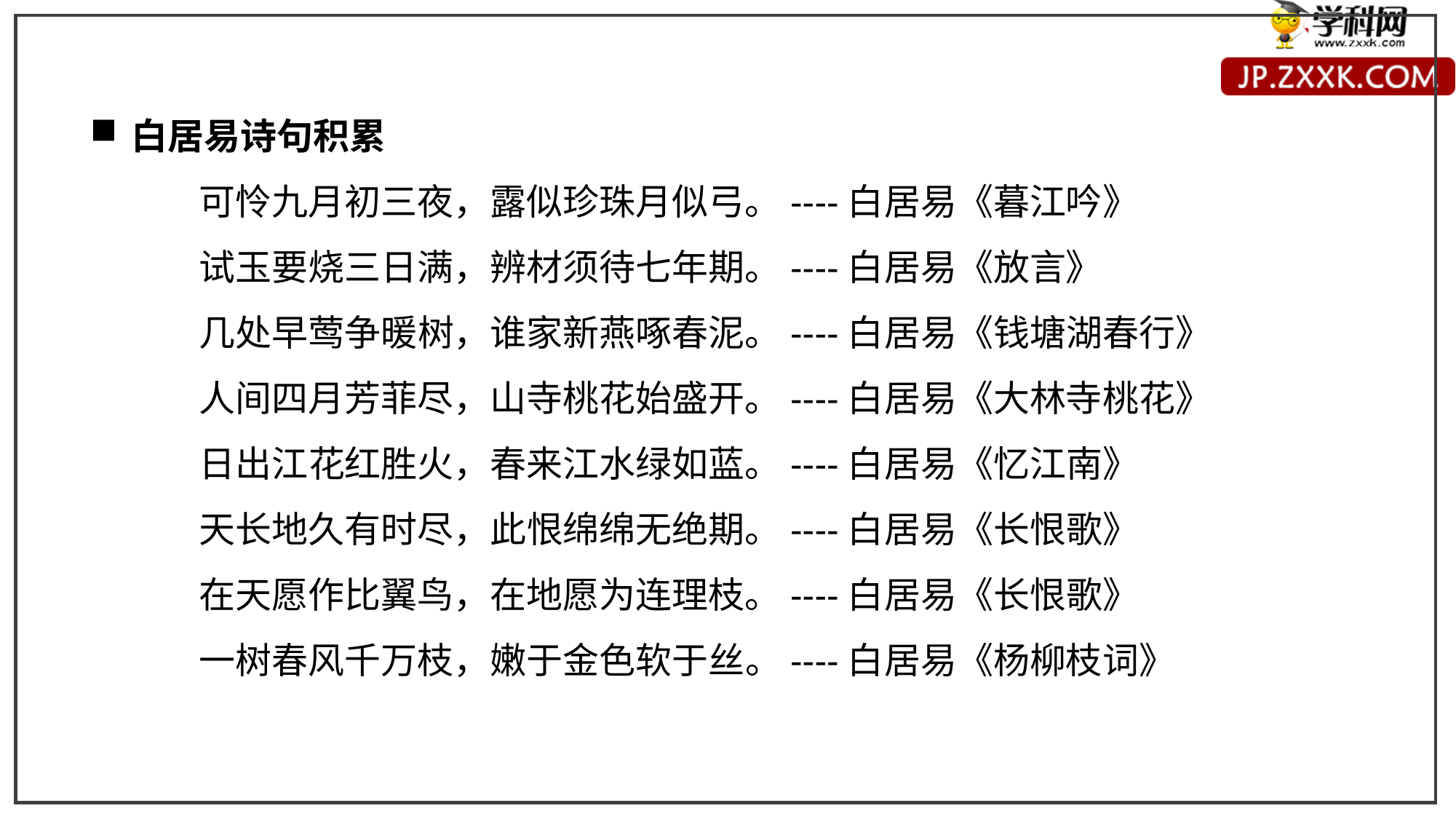

白居易诗句积累
可怜九月初三夜，露似珍珠月似弓。----白居易《暮江吟》
试玉要烧三日满，辨材须待七年期。----白居易《放言》
几处早莺争暖树，谁家新燕啄春泥。----白居易《钱塘湖春行》
人间四月芳菲尽，山寺桃花始盛开。----白居易《大林寺桃花》
日出江花红胜火，春来江水绿如蓝。----白居易《忆江南》
天长地久有时尽，此恨绵绵无绝期。----白居易《长恨歌》
在天愿作比翼鸟，在地愿为连理枝。----白居易《长恨歌》
一树春风千万枝，嫩于金色软于丝。----白居易《杨柳枝词》